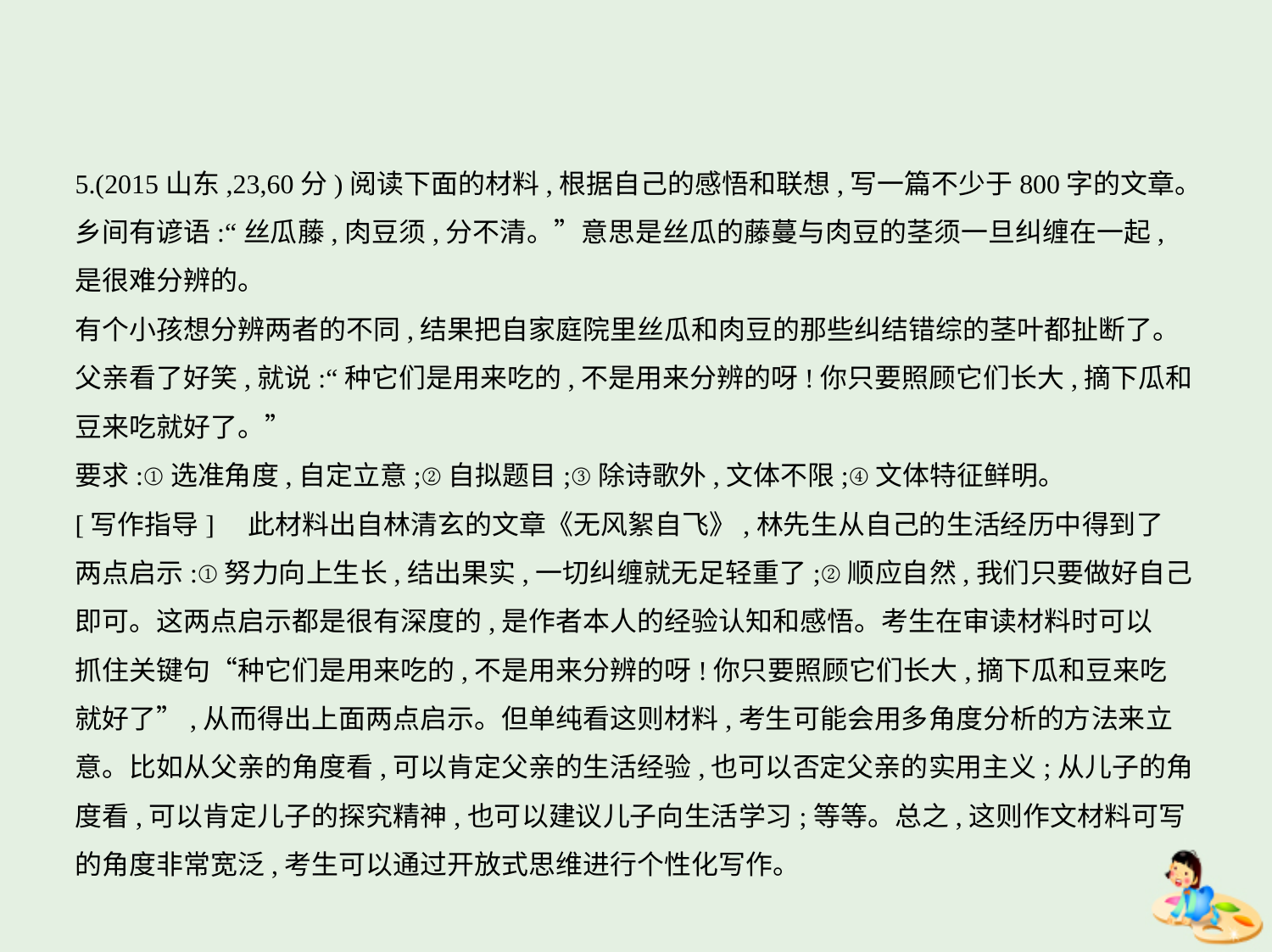

5.(2015山东,23,60分)阅读下面的材料,根据自己的感悟和联想,写一篇不少于800字的文章。
乡间有谚语:“丝瓜藤,肉豆须,分不清。”意思是丝瓜的藤蔓与肉豆的茎须一旦纠缠在一起,
是很难分辨的。
有个小孩想分辨两者的不同,结果把自家庭院里丝瓜和肉豆的那些纠结错综的茎叶都扯断了。
父亲看了好笑,就说:“种它们是用来吃的,不是用来分辨的呀!你只要照顾它们长大,摘下瓜和
豆来吃就好了。”
要求:①选准角度,自定立意;②自拟题目;③除诗歌外,文体不限;④文体特征鲜明。
[写作指导]　此材料出自林清玄的文章《无风絮自飞》,林先生从自己的生活经历中得到了
两点启示:①努力向上生长,结出果实,一切纠缠就无足轻重了;②顺应自然,我们只要做好自己
即可。这两点启示都是很有深度的,是作者本人的经验认知和感悟。考生在审读材料时可以
抓住关键句“种它们是用来吃的,不是用来分辨的呀!你只要照顾它们长大,摘下瓜和豆来吃
就好了”,从而得出上面两点启示。但单纯看这则材料,考生可能会用多角度分析的方法来立
意。比如从父亲的角度看,可以肯定父亲的生活经验,也可以否定父亲的实用主义;从儿子的角
度看,可以肯定儿子的探究精神,也可以建议儿子向生活学习;等等。总之,这则作文材料可写
的角度非常宽泛,考生可以通过开放式思维进行个性化写作。